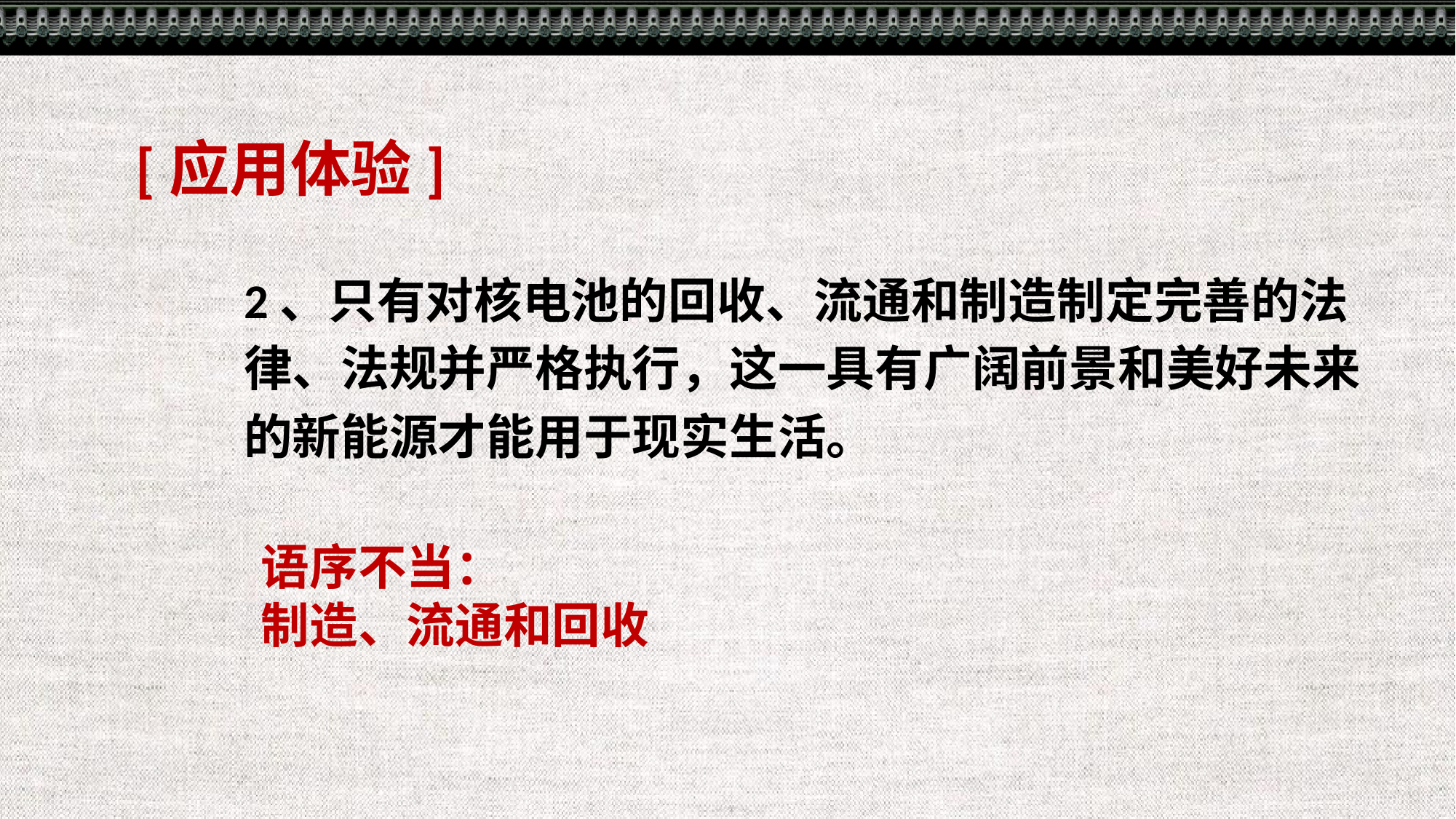

[应用体验]
2、只有对核电池的回收、流通和制造制定完善的法律、法规并严格执行，这一具有广阔前景和美好未来的新能源才能用于现实生活。
语序不当：
制造、流通和回收